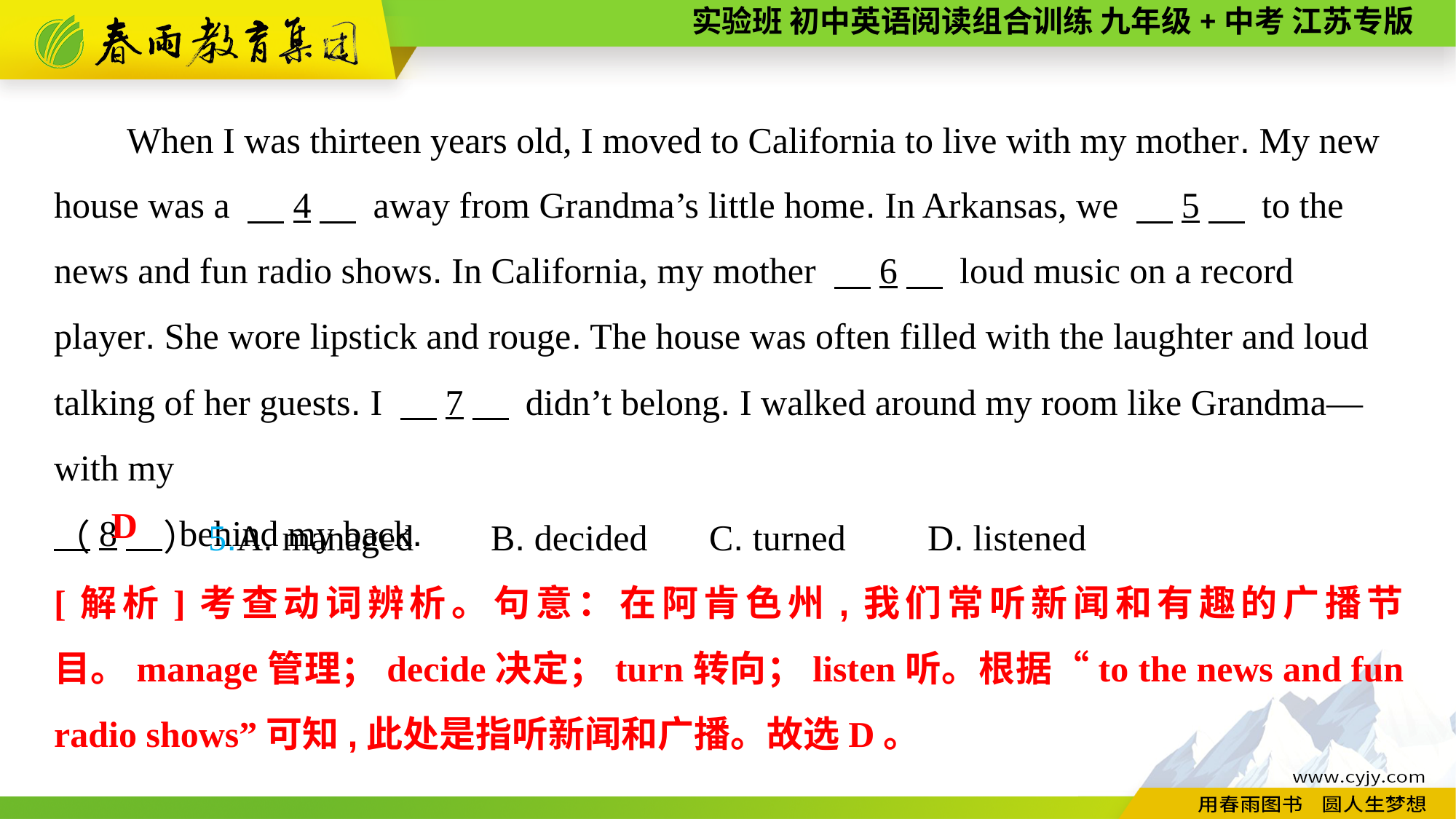

When I was thirteen years old, I moved to California to live with my mother. My new house was a 　4　 away from Grandma’s little home. In Arkansas, we 　5　 to the news and fun radio shows. In California, my mother 　6　 loud music on a record player. She wore lipstick and rouge. The house was often filled with the laughter and loud talking of her guests. I 　7　 didn’t belong. I walked around my room like Grandma—with my
　8　 behind my back.
（　　）5.A. managed	B. decided	C. turned	D. listened
D
[解析]考查动词辨析。句意：在阿肯色州,我们常听新闻和有趣的广播节目。manage管理；decide决定；turn转向；listen听。根据“to the news and fun radio shows”可知,此处是指听新闻和广播。故选D。